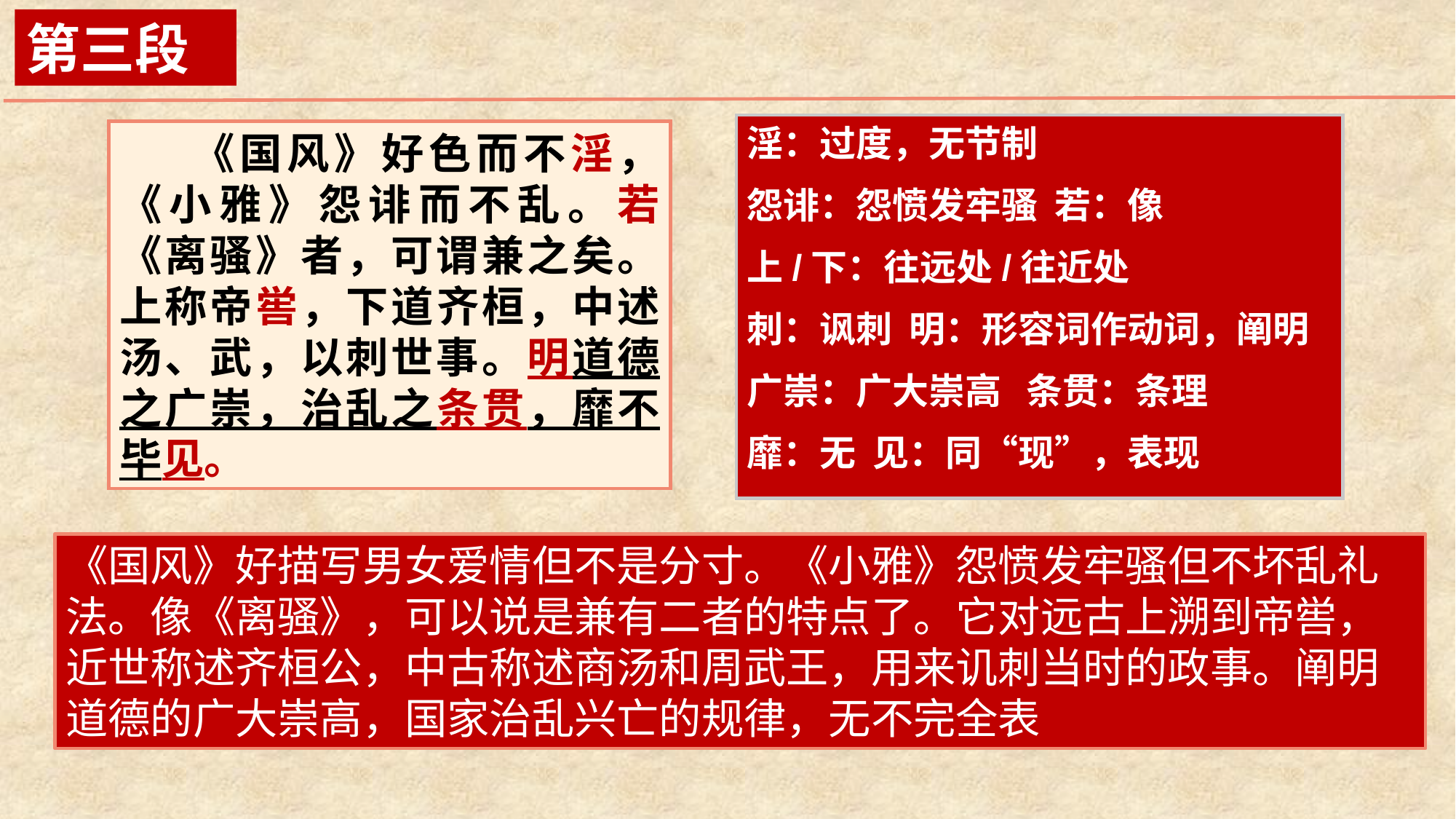

第三段
淫：过度，无节制
怨诽：怨愤发牢骚  若：像
上/下：往远处/往近处
刺：讽刺  明：形容词作动词，阐明
广崇：广大崇高   条贯：条理
靡：无  见：同“现”，表现
    《国风》好色而不淫，《小雅》怨诽而不乱。若《离骚》者，可谓兼之矣。上称帝喾，下道齐桓，中述汤、武，以刺世事。明道德之广崇，治乱之条贯，靡不毕见。
《国风》好描写男女爱情但不是分寸。《小雅》怨愤发牢骚但不坏乱礼法。像《离骚》，可以说是兼有二者的特点了。它对远古上溯到帝喾，近世称述齐桓公，中古称述商汤和周武王，用来讥刺当时的政事。阐明道德的广大崇高，国家治乱兴亡的规律，无不完全表现出来。